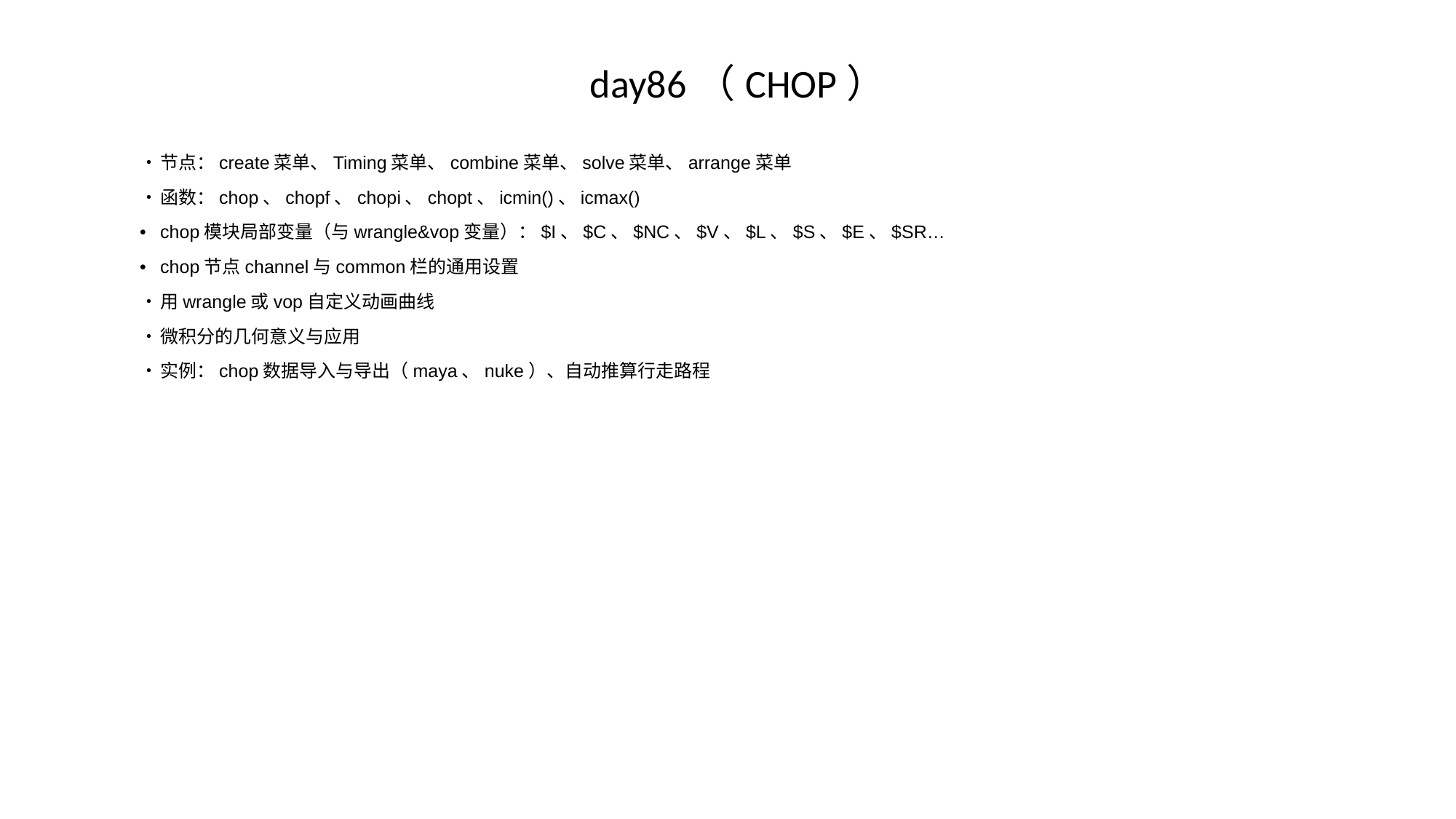

# day86（CHOP）
•	节点：create菜单、Timing菜单、combine菜单、solve菜单、arrange菜单
•	函数：chop、chopf、chopi、chopt、icmin()、icmax()
•	chop模块局部变量（与wrangle&vop变量）：$I、$C、$NC、$V、$L、$S、$E、$SR…
•	chop节点channel与common栏的通用设置
•	用wrangle或vop自定义动画曲线
•	微积分的几何意义与应用
•	实例：chop数据导入与导出（maya、nuke）、自动推算行走路程